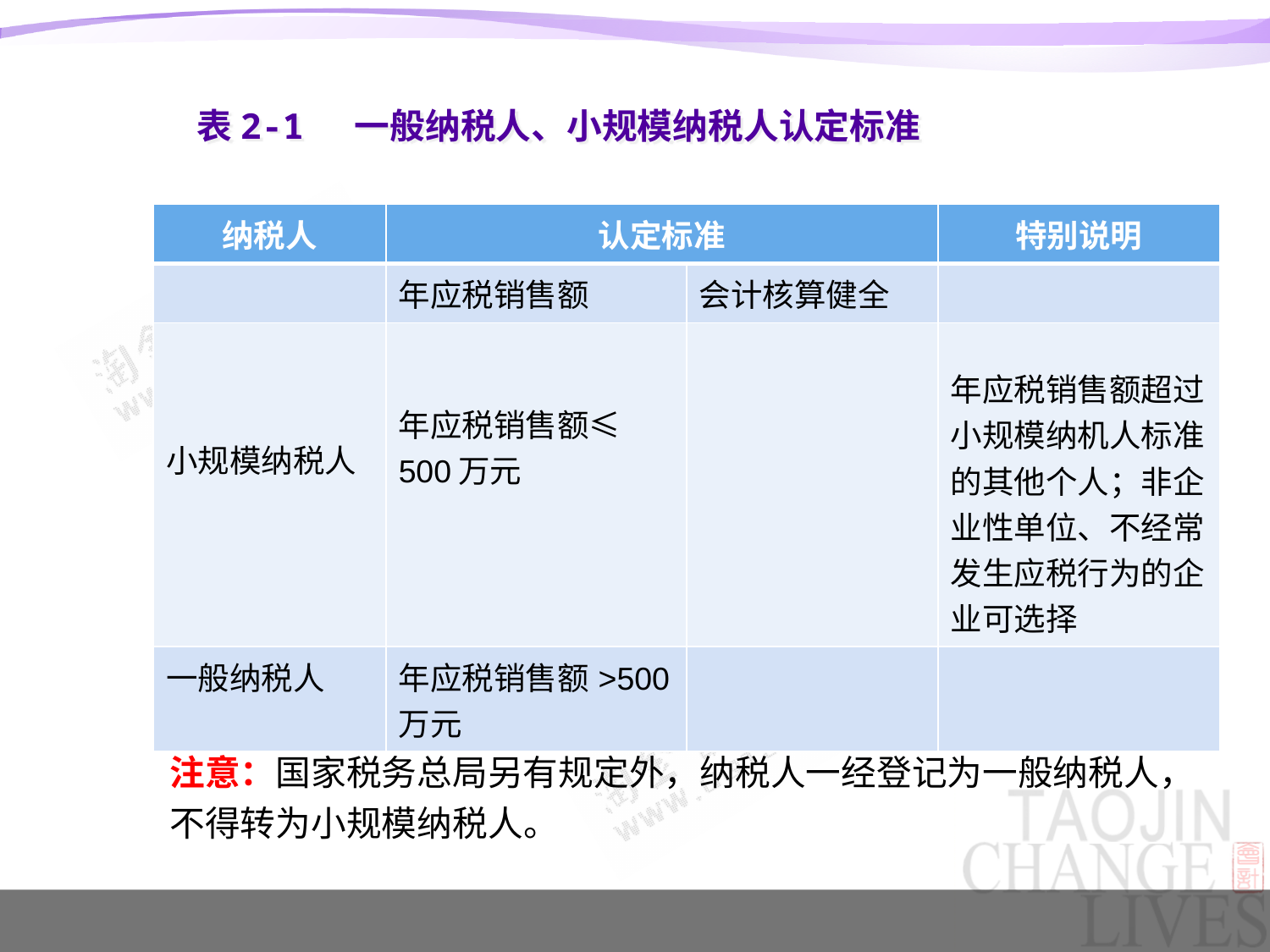

# 表2-1  一般纳税人、小规模纳税人认定标准
| 纳税人 | 认定标准 |  | 特别说明 |
| --- | --- | --- | --- |
|  | 年应税销售额 | 会计核算健全 |  |
| 小规模纳税人 | 年应税销售额≤ 500万元 |  | 年应税销售额超过小规模纳机人标准的其他个人；非企业性单位、不经常发生应税行为的企业可选择 |
| 一般纳税人 | 年应税销售额>500万元 |  |  |
注意：国家税务总局另有规定外，纳税人一经登记为一般纳税人，不得转为小规模纳税人。